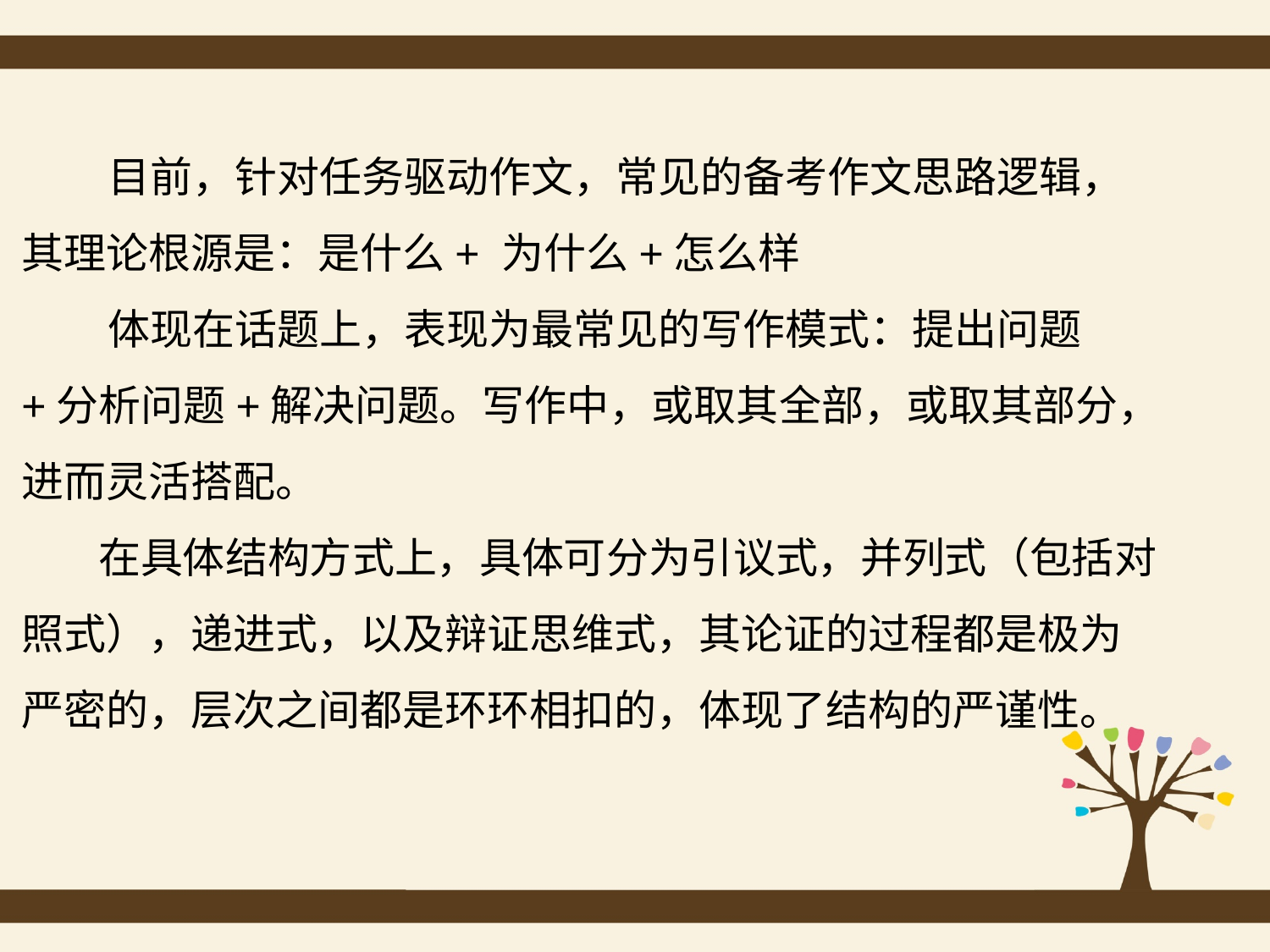

目前，针对任务驱动作文，常见的备考作文思路逻辑，其理论根源是：是什么+ 为什么+怎么样
        体现在话题上，表现为最常见的写作模式：提出问题+分析问题+解决问题。写作中，或取其全部，或取其部分，进而灵活搭配。
       在具体结构方式上，具体可分为引议式，并列式（包括对照式），递进式，以及辩证思维式，其论证的过程都是极为严密的，层次之间都是环环相扣的，体现了结构的严谨性。